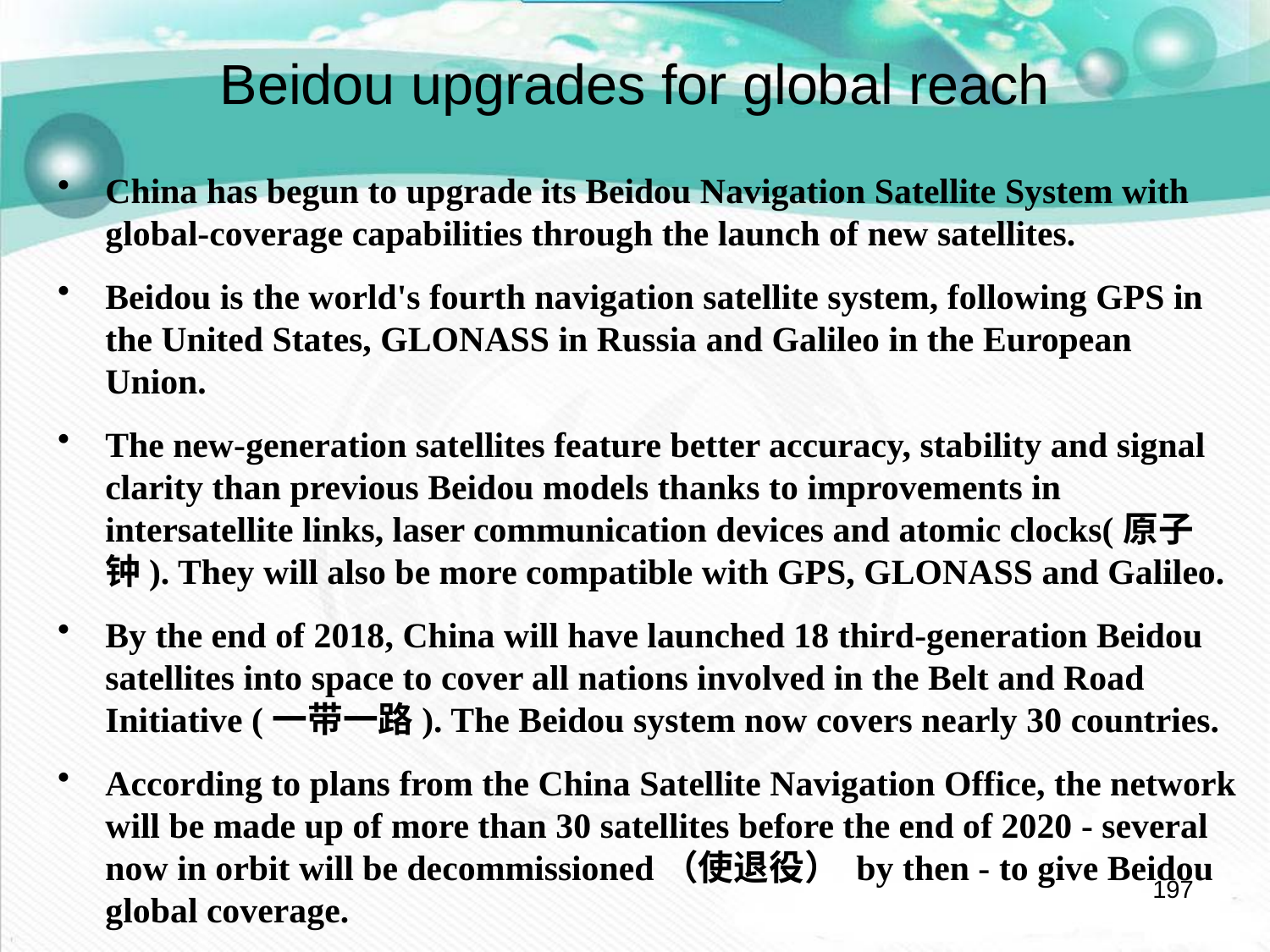

# Beidou upgrades for global reach
China has begun to upgrade its Beidou Navigation Satellite System with global-coverage capabilities through the launch of new satellites.
Beidou is the world's fourth navigation satellite system, following GPS in the United States, GLONASS in Russia and Galileo in the European Union.
The new-generation satellites feature better accuracy, stability and signal clarity than previous Beidou models thanks to improvements in intersatellite links, laser communication devices and atomic clocks(原子钟). They will also be more compatible with GPS, GLONASS and Galileo.
By the end of 2018, China will have launched 18 third-generation Beidou satellites into space to cover all nations involved in the Belt and Road Initiative (一带一路). The Beidou system now covers nearly 30 countries.
According to plans from the China Satellite Navigation Office, the network will be made up of more than 30 satellites before the end of 2020 - several now in orbit will be decommissioned（使退役） by then - to give Beidou global coverage.
197